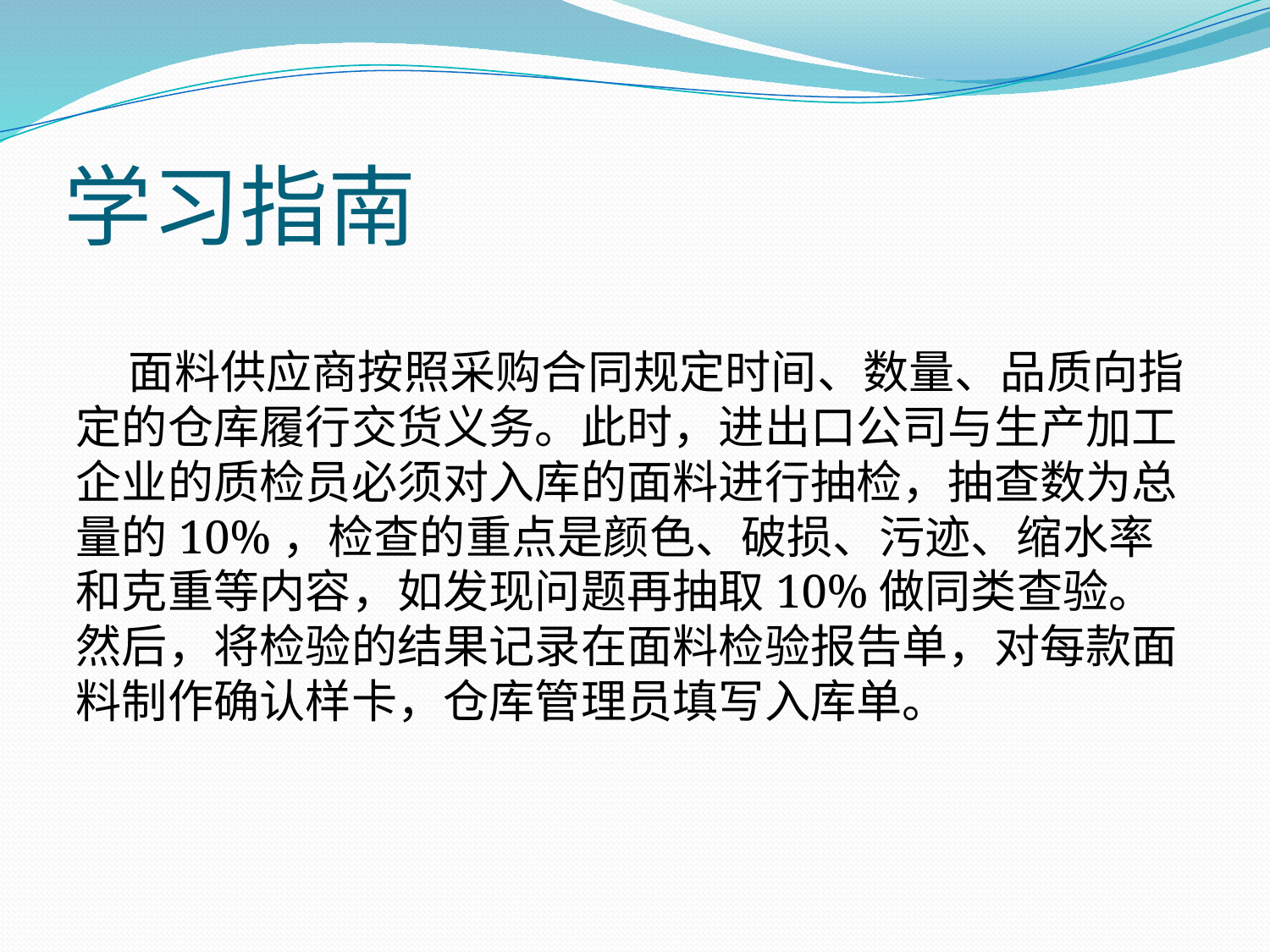

# 学习指南
    面料供应商按照采购合同规定时间、数量、品质向指定的仓库履行交货义务。此时，进出口公司与生产加工企业的质检员必须对入库的面料进行抽检，抽查数为总量的10%，检查的重点是颜色、破损、污迹、缩水率和克重等内容，如发现问题再抽取10%做同类查验。然后，将检验的结果记录在面料检验报告单，对每款面料制作确认样卡，仓库管理员填写入库单。